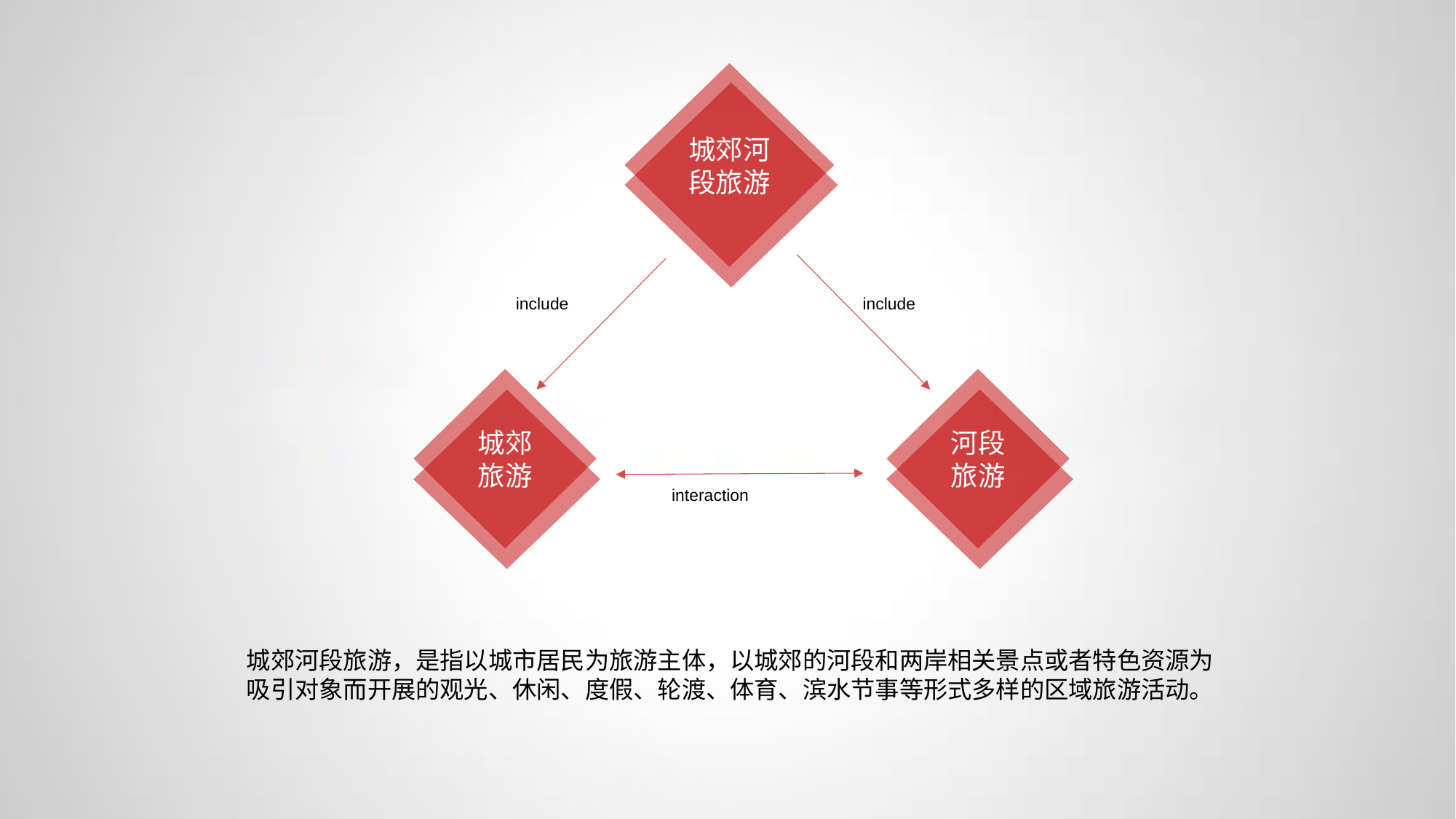

城郊河段旅游

include
include
城郊旅游
河段旅游

interaction
城郊河段旅游，是指以城市居民为旅游主体，以城郊的河段和两岸相关景点或者特色资源为吸引对象而开展的观光、休闲、度假、轮渡、体育、滨水节事等形式多样的区域旅游活动。